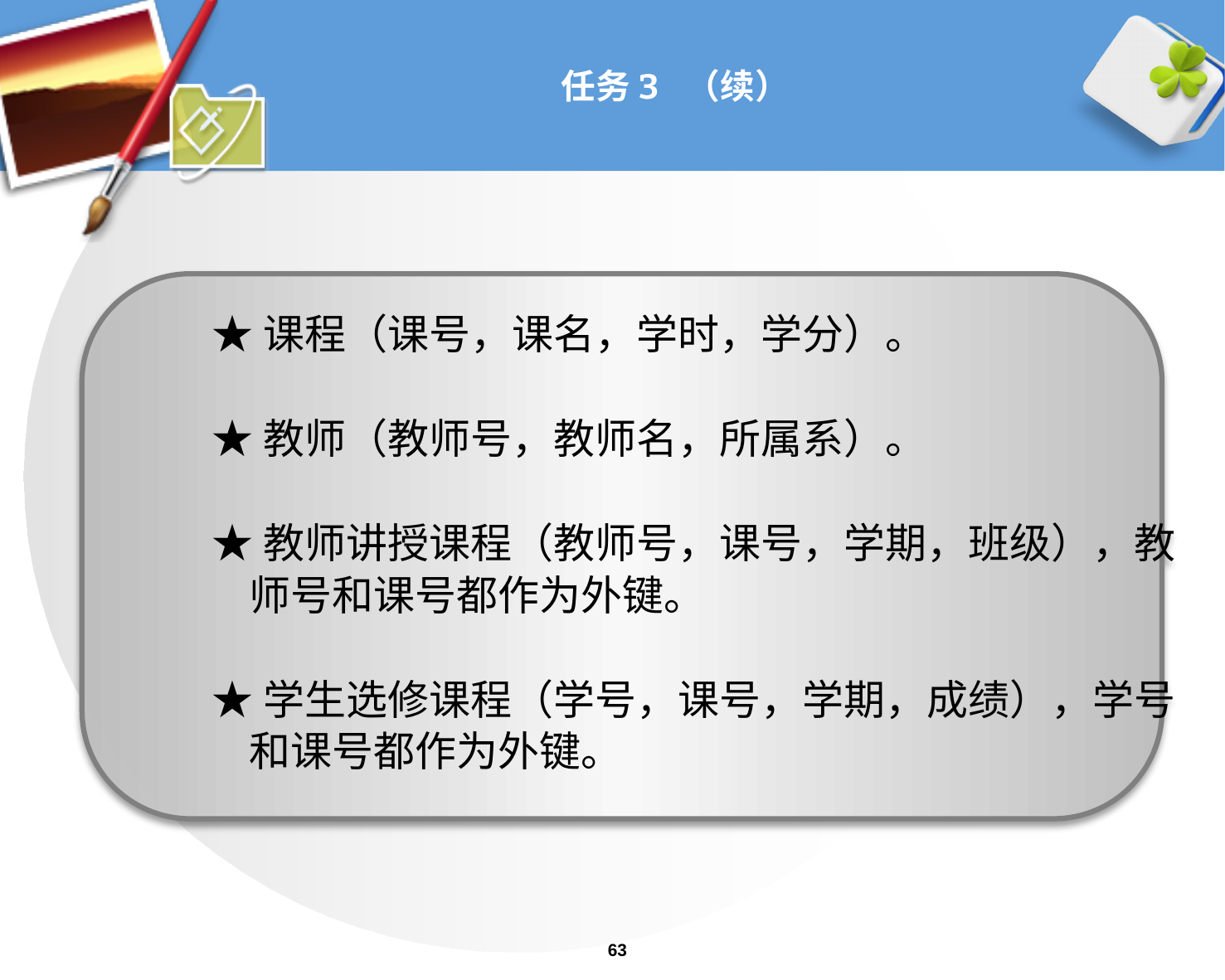

★课程（课号，课名，学时，学分）。

★教师（教师号，教师名，所属系）。

★教师讲授课程（教师号，课号，学期，班级），教
   师号和课号都作为外键。

★学生选修课程（学号，课号，学期，成绩），学号
   和课号都作为外键。
# 任务3   （续）
63